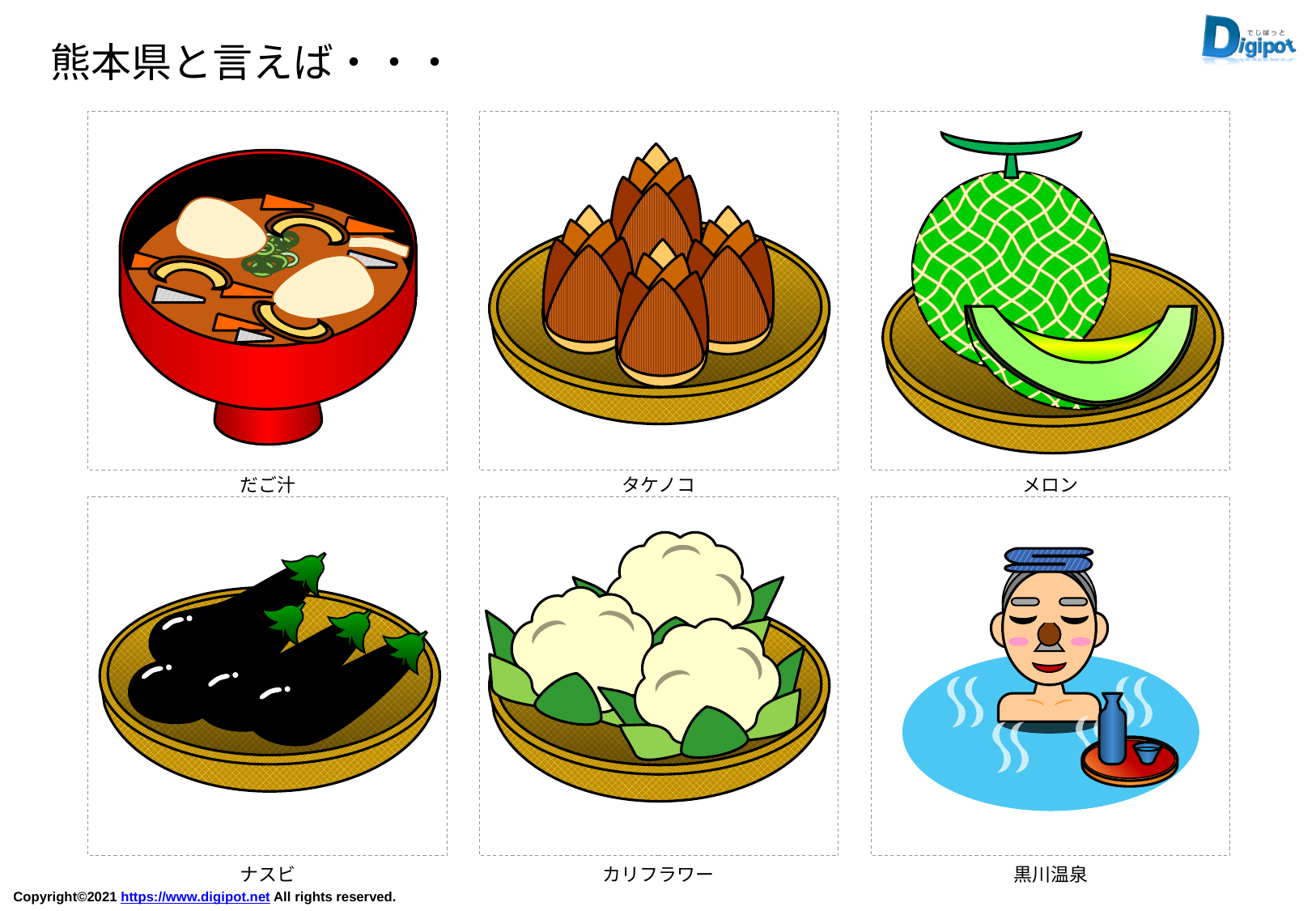

熊本県と言えば・・・

だご汁
タケノコ
メロン

ナスビ
カリフラワー
黒川温泉